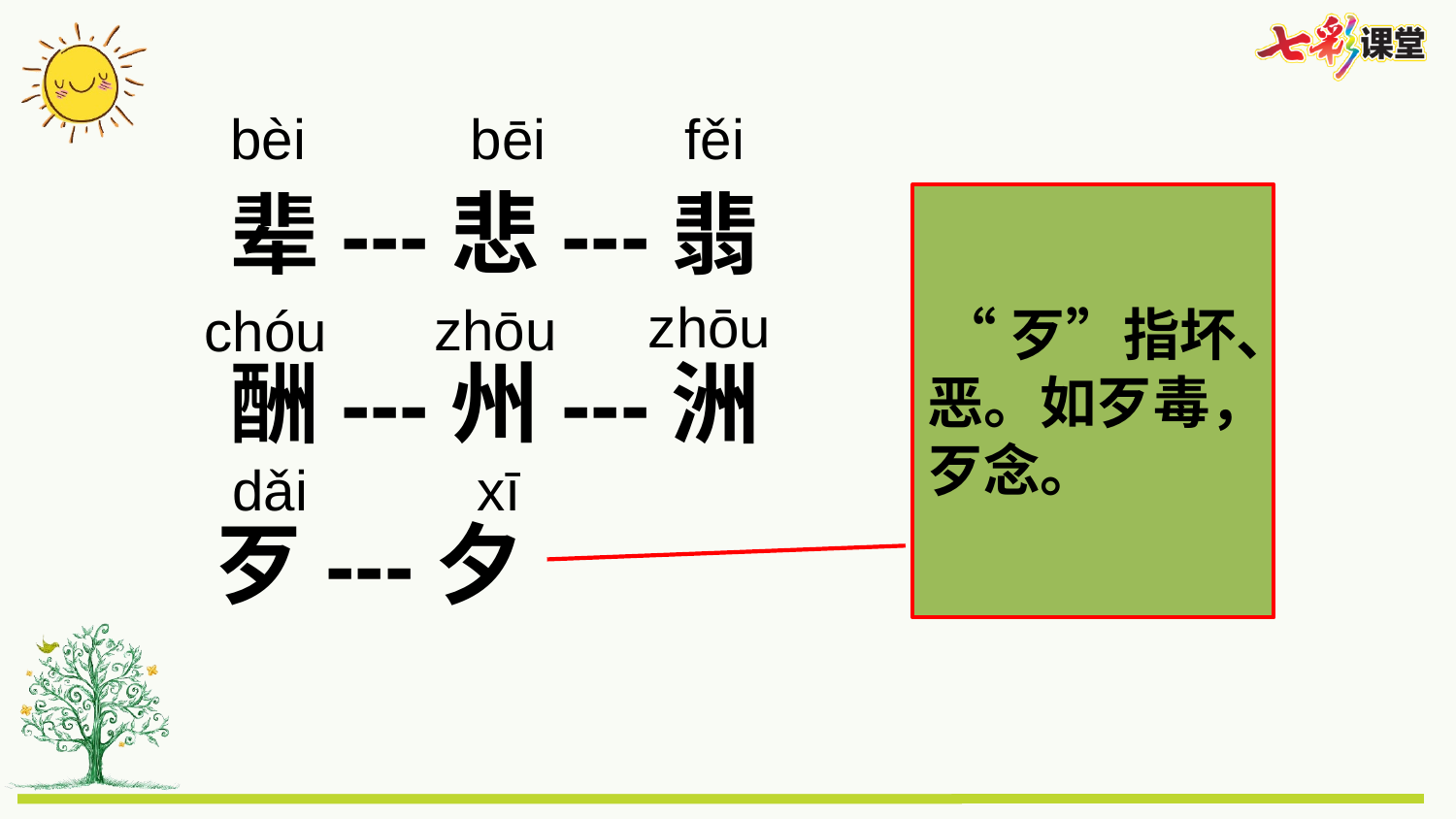

bèi
bēi
fěi
辈---悲---翡
 “歹”指坏、恶。如歹毒，歹念。
zhōu
zhōu
chóu
酬---州---洲
dǎi
xī
歹---夕